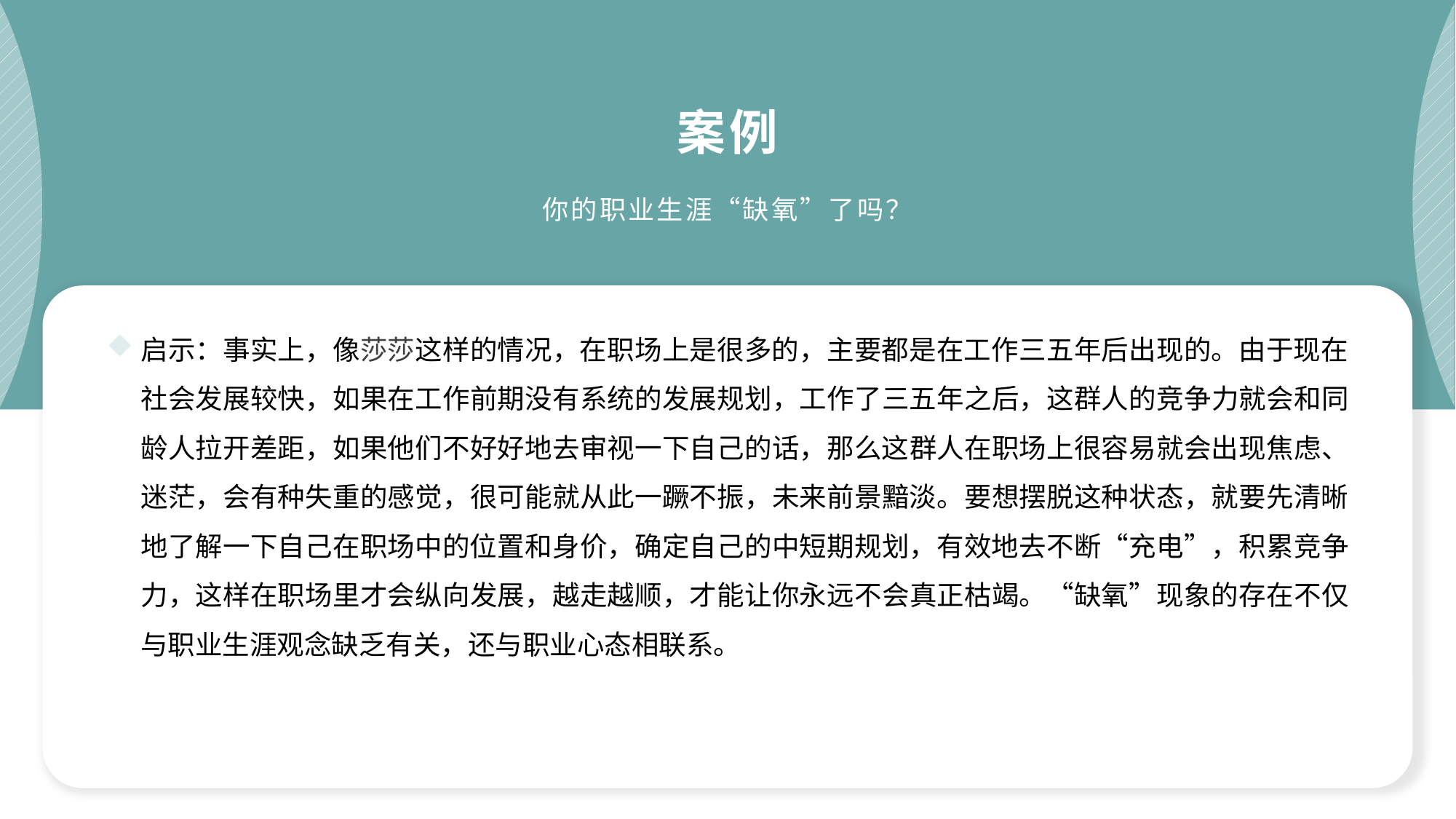

案例
你的职业生涯“缺氧”了吗？

启示：事实上，像莎莎这样的情况，在职场上是很多的，主要都是在工作三五年后出现的。由于现在社会发展较快，如果在工作前期没有系统的发展规划，工作了三五年之后，这群人的竞争力就会和同龄人拉开差距，如果他们不好好地去审视一下自己的话，那么这群人在职场上很容易就会出现焦虑、迷茫，会有种失重的感觉，很可能就从此一蹶不振，未来前景黯淡。要想摆脱这种状态，就要先清晰地了解一下自己在职场中的位置和身价，确定自己的中短期规划，有效地去不断“充电”，积累竞争力，这样在职场里才会纵向发展，越走越顺，才能让你永远不会真正枯竭。“缺氧”现象的存在不仅与职业生涯观念缺乏有关，还与职业心态相联系。